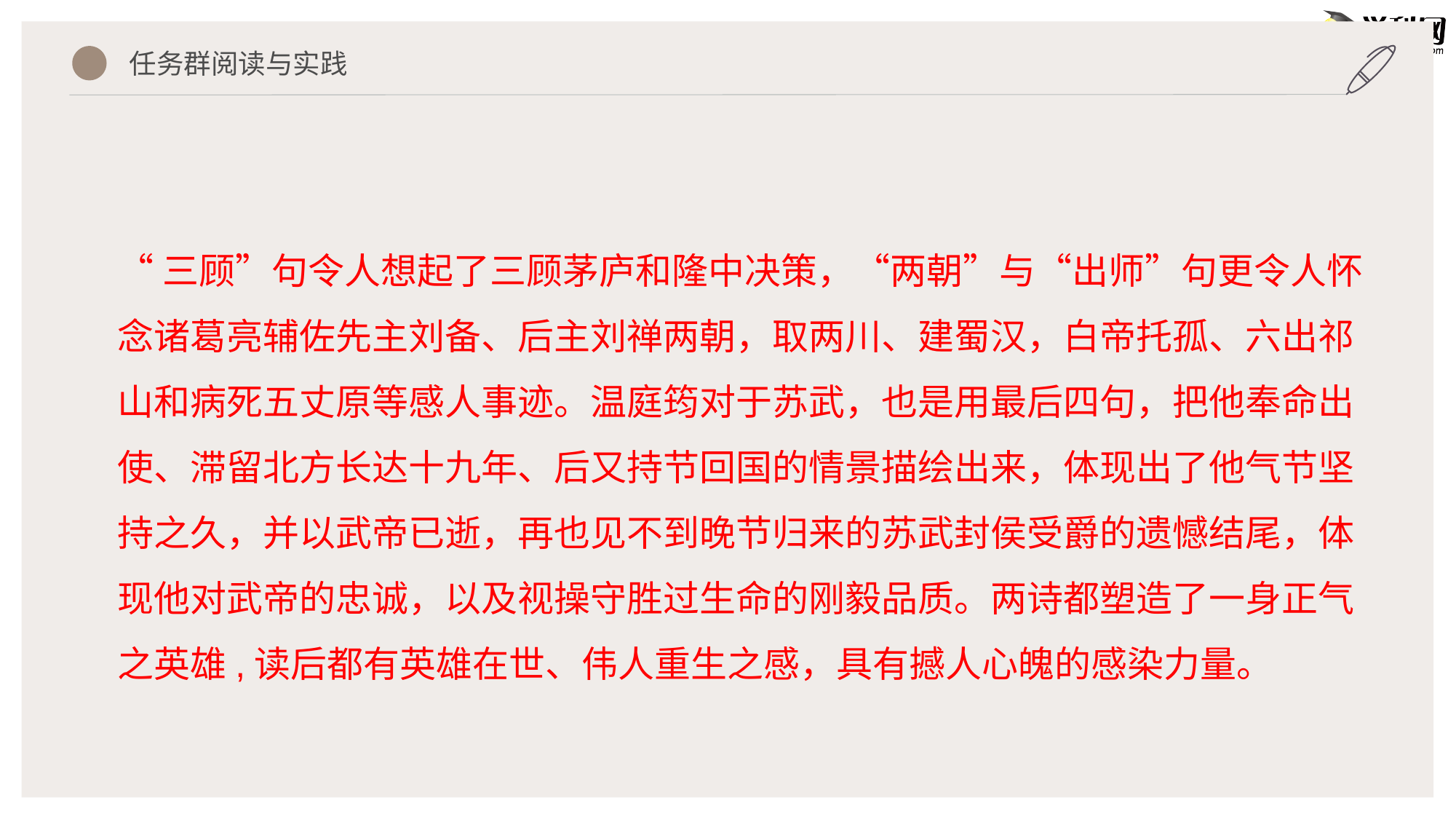

任务群阅读与实践

“三顾”句令人想起了三顾茅庐和隆中决策，“两朝”与“出师”句更令人怀念诸葛亮辅佐先主刘备、后主刘禅两朝，取两川、建蜀汉，白帝托孤、六出祁山和病死五丈原等感人事迹。温庭筠对于苏武，也是用最后四句，把他奉命出使、滞留北方长达十九年、后又持节回国的情景描绘出来，体现出了他气节坚持之久，并以武帝已逝，再也见不到晚节归来的苏武封侯受爵的遗憾结尾，体现他对武帝的忠诚，以及视操守胜过生命的刚毅品质。两诗都塑造了一身正气之英雄,读后都有英雄在世、伟人重生之感，具有撼人心魄的感染力量。